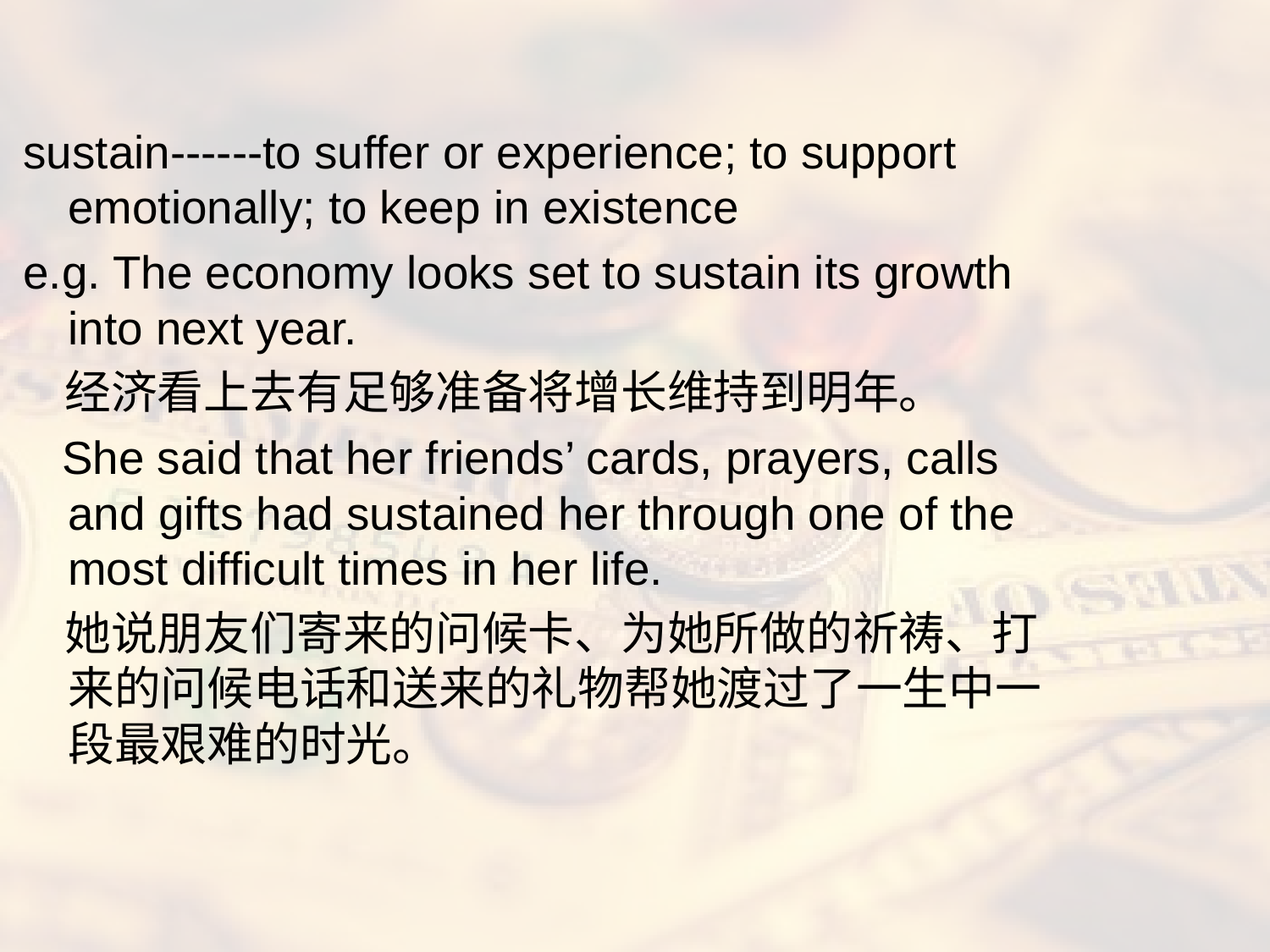

#
sustain------to suffer or experience; to support emotionally; to keep in existence
e.g. The economy looks set to sustain its growth into next year.
   经济看上去有足够准备将增长维持到明年。
   She said that her friends’ cards, prayers, calls and gifts had sustained her through one of the most difficult times in her life.
   她说朋友们寄来的问候卡、为她所做的祈祷、打来的问候电话和送来的礼物帮她渡过了一生中一段最艰难的时光。